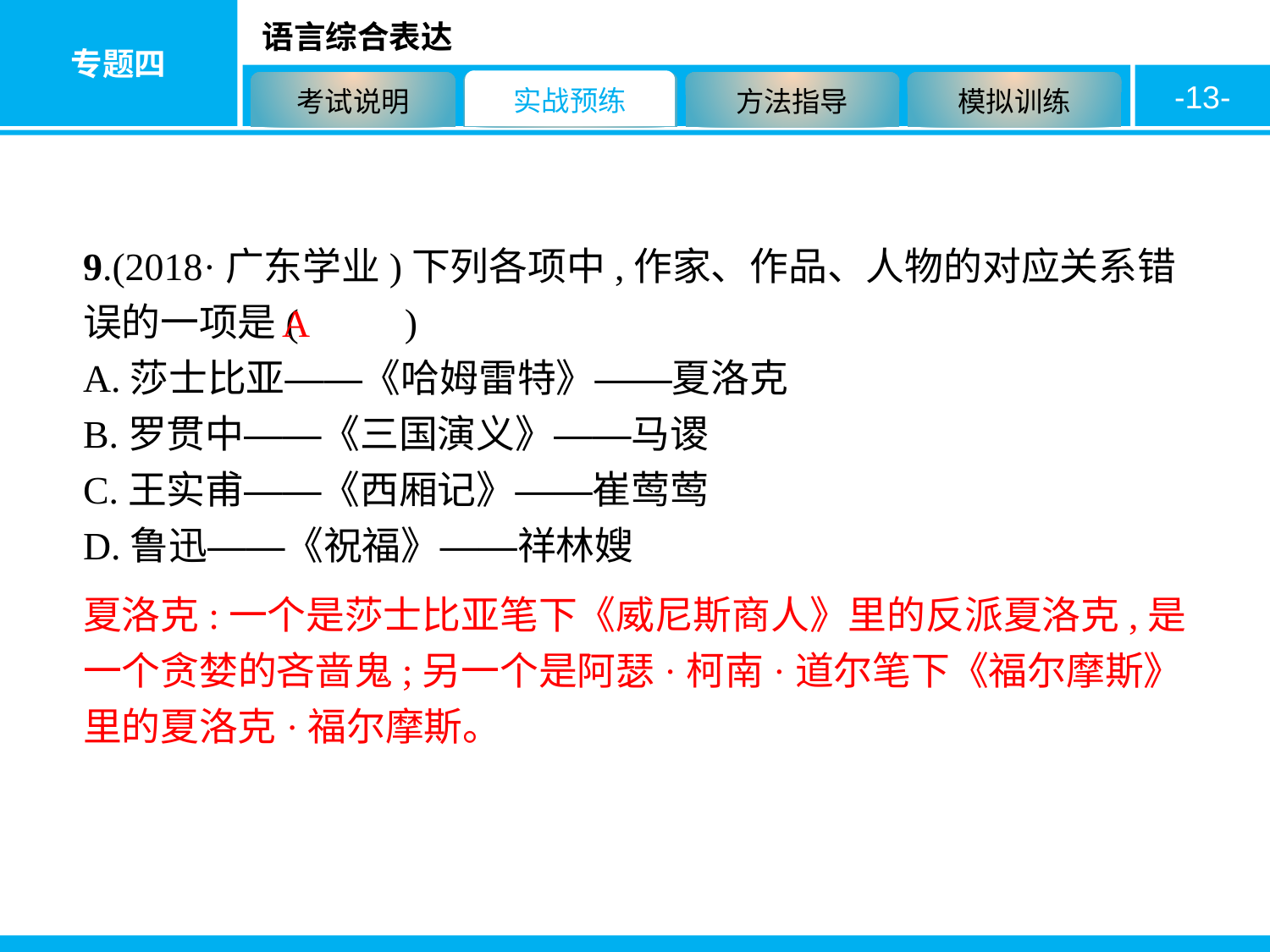

-13-
9.(2018·广东学业)下列各项中,作家、作品、人物的对应关系错误的一项是( 　　)
A.莎士比亚——《哈姆雷特》——夏洛克
B.罗贯中——《三国演义》——马谡
C.王实甫——《西厢记》——崔莺莺
D.鲁迅——《祝福》——祥林嫂
A
夏洛克:一个是莎士比亚笔下《威尼斯商人》里的反派夏洛克,是一个贪婪的吝啬鬼;另一个是阿瑟·柯南·道尔笔下《福尔摩斯》里的夏洛克·福尔摩斯。